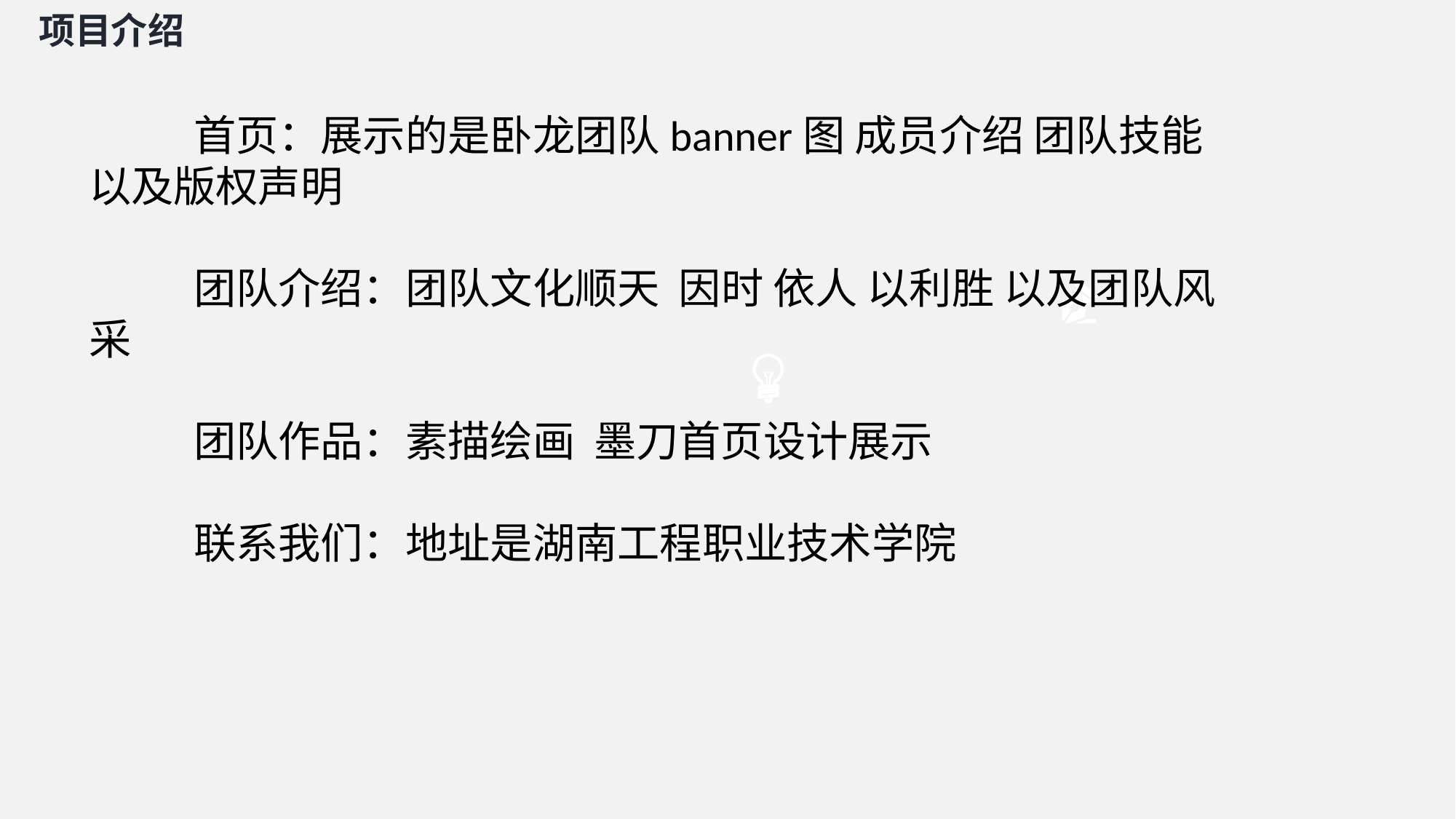

项目介绍

          首页：展示的是卧龙团队banner图 成员介绍 团队技能以及版权声明

          团队介绍：团队文化顺天  因时 依人 以利胜 以及团队风采

          团队作品：素描绘画  墨刀首页设计展示

          联系我们：地址是湖南工程职业技术学院